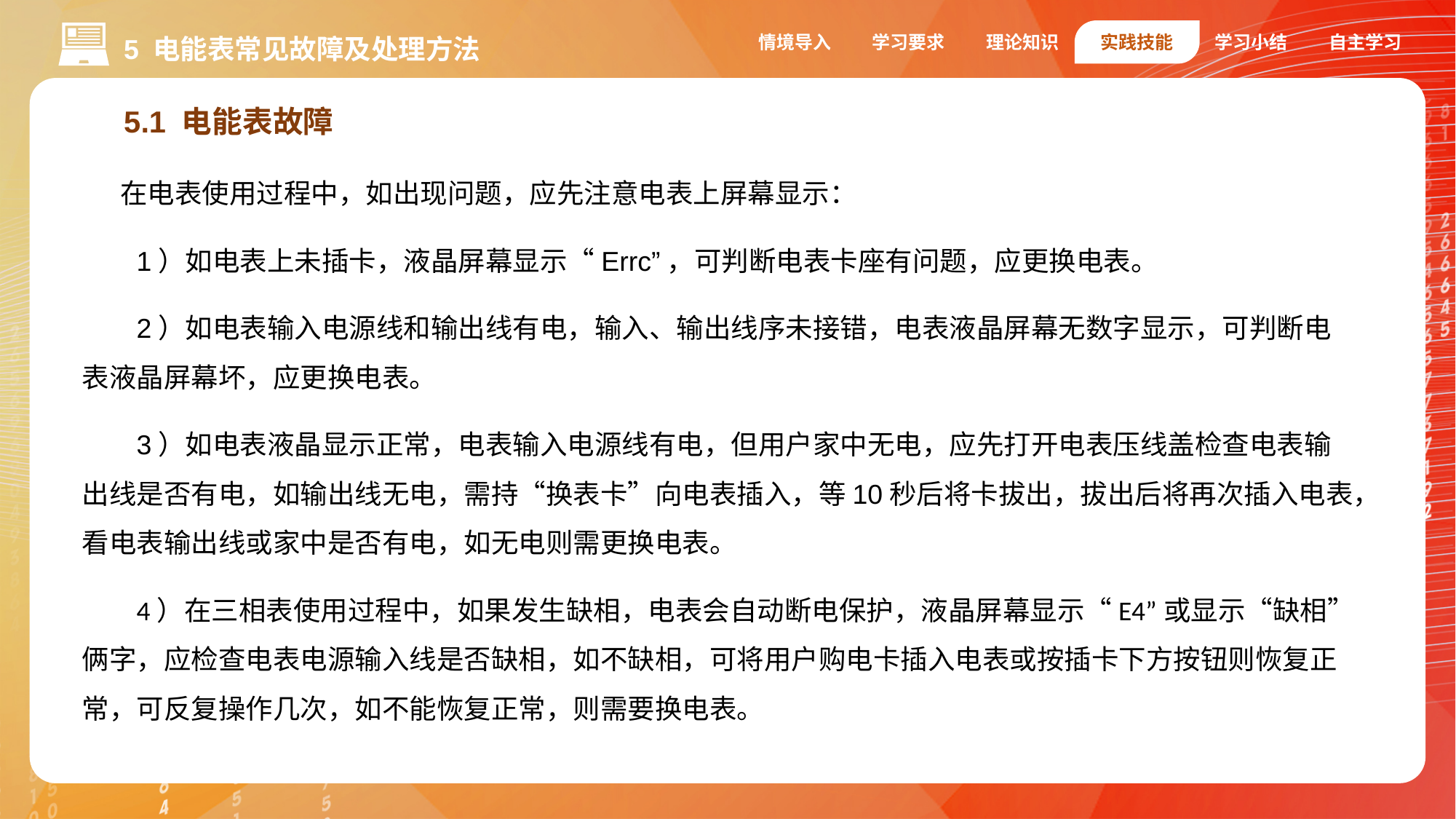

情境导入
学习要求
理论知识
实践技能
学习小结
自主学习

5 电能表常见故障及处理方法
5.1 电能表故障
在电表使用过程中，如出现问题，应先注意电表上屏幕显示：
1）如电表上未插卡，液晶屏幕显示“Errc”，可判断电表卡座有问题，应更换电表。
2）如电表输入电源线和输出线有电，输入、输出线序未接错，电表液晶屏幕无数字显示，可判断电表液晶屏幕坏，应更换电表。
3）如电表液晶显示正常，电表输入电源线有电，但用户家中无电，应先打开电表压线盖检查电表输出线是否有电，如输出线无电，需持“换表卡”向电表插入，等10秒后将卡拔出，拔出后将再次插入电表，看电表输出线或家中是否有电，如无电则需更换电表。
4）在三相表使用过程中，如果发生缺相，电表会自动断电保护，液晶屏幕显示“E4”或显示“缺相”俩字，应检查电表电源输入线是否缺相，如不缺相，可将用户购电卡插入电表或按插卡下方按钮则恢复正常，可反复操作几次，如不能恢复正常，则需要换电表。